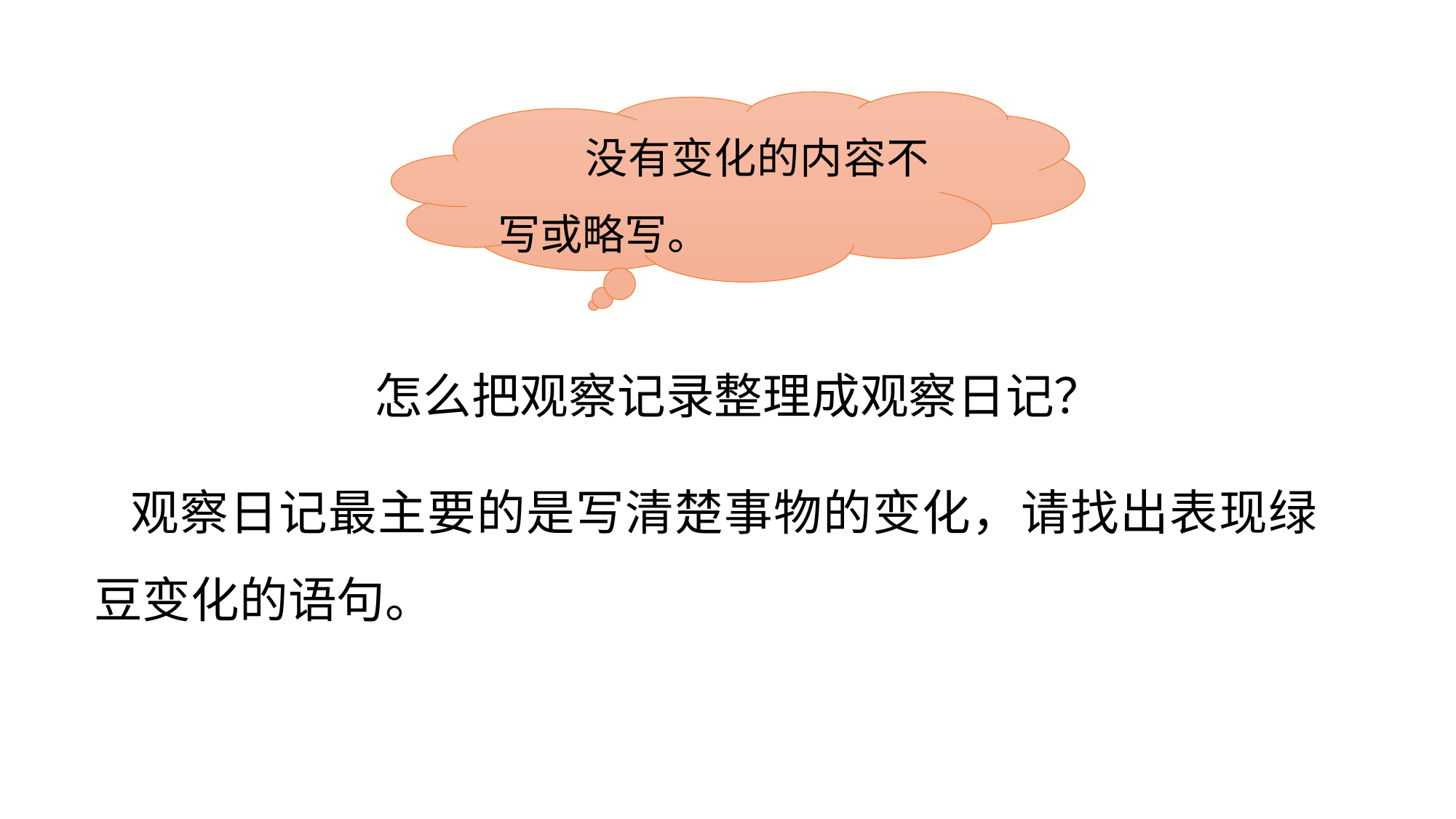

没有变化的内容不写或略写。
 怎么把观察记录整理成观察日记？

观察日记最主要的是写清楚事物的变化，请找出表现绿豆变化的语句。